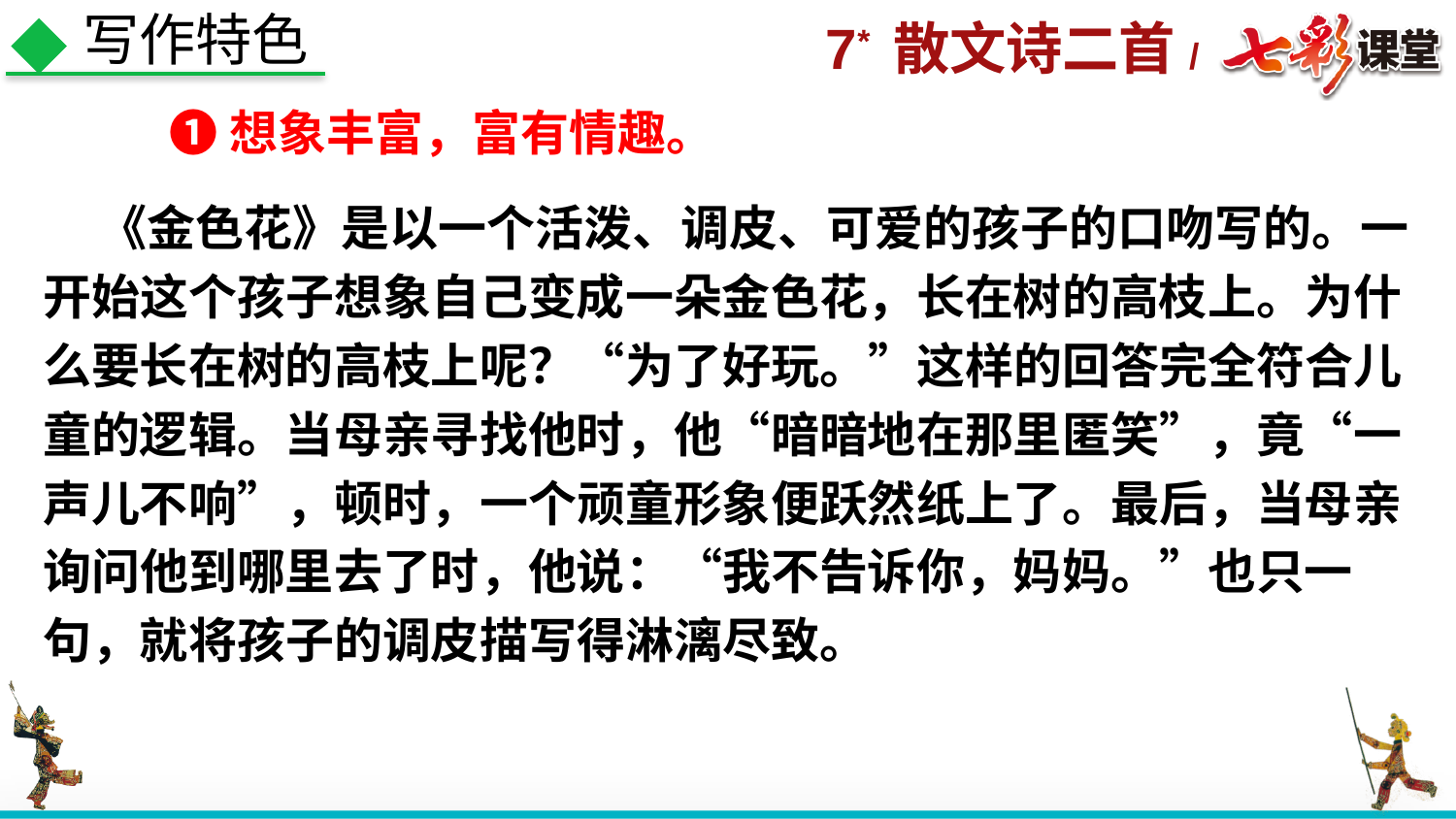

写作特色

❶想象丰富，富有情趣。
    《金色花》是以一个活泼、调皮、可爱的孩子的口吻写的。一开始这个孩子想象自己变成一朵金色花，长在树的高枝上。为什么要长在树的高枝上呢？“为了好玩。”这样的回答完全符合儿童的逻辑。当母亲寻找他时，他“暗暗地在那里匿笑”，竟“一声儿不响”，顿时，一个顽童形象便跃然纸上了。最后，当母亲询问他到哪里去了时，他说：“我不告诉你，妈妈。”也只一句，就将孩子的调皮描写得淋漓尽致。